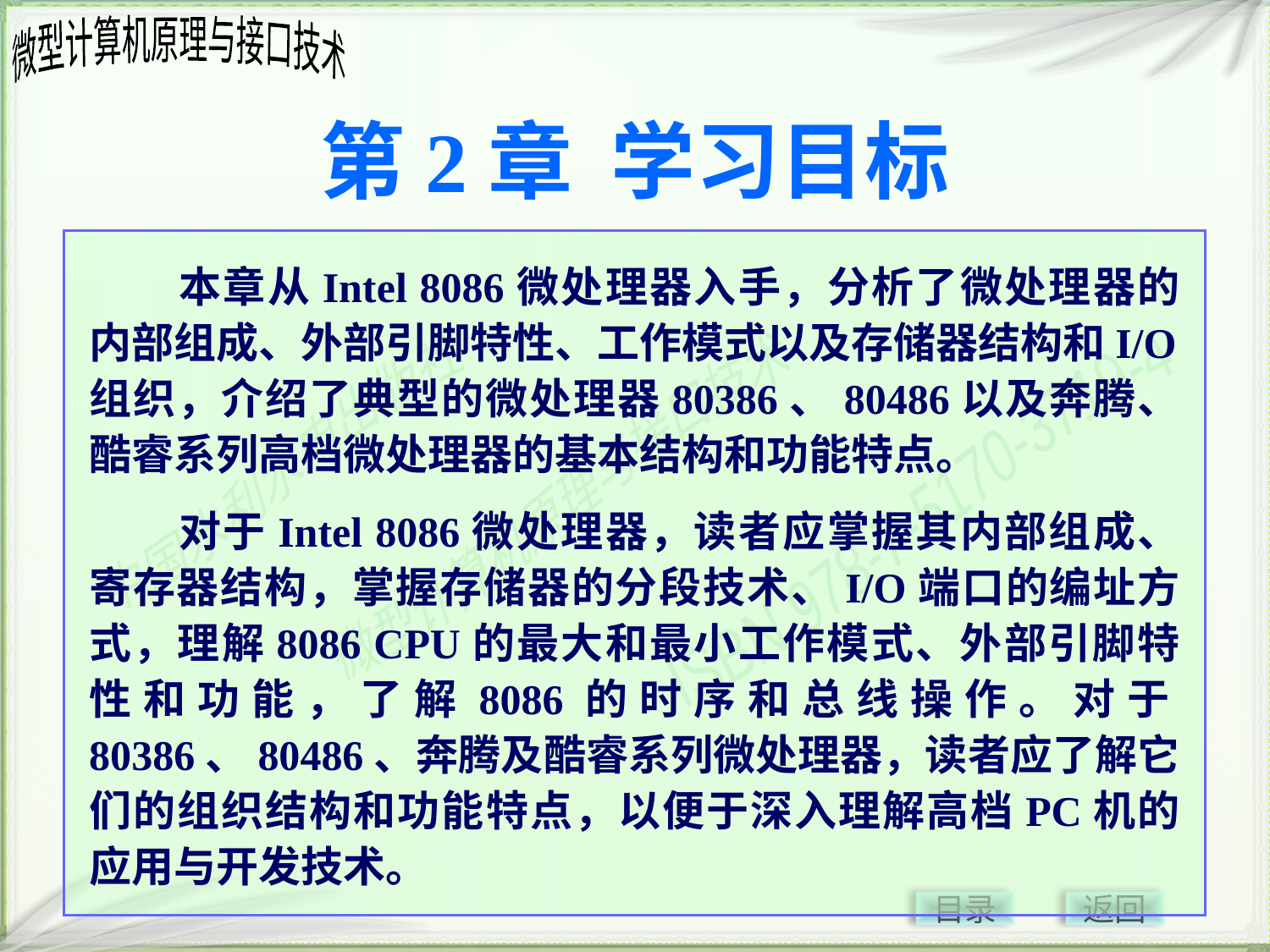

# 第2章  学习目标
本章从Intel 8086微处理器入手，分析了微处理器的内部组成、外部引脚特性、工作模式以及存储器结构和I/O组织，介绍了典型的微处理器80386、80486以及奔腾、酷睿系列高档微处理器的基本结构和功能特点。
对于Intel 8086微处理器，读者应掌握其内部组成、寄存器结构，掌握存储器的分段技术、I/O端口的编址方式，理解8086 CPU的最大和最小工作模式、外部引脚特性和功能，了解8086的时序和总线操作。对于80386、80486、奔腾及酷睿系列微处理器，读者应了解它们的组织结构和功能特点，以便于深入理解高档PC机的应用与开发技术。